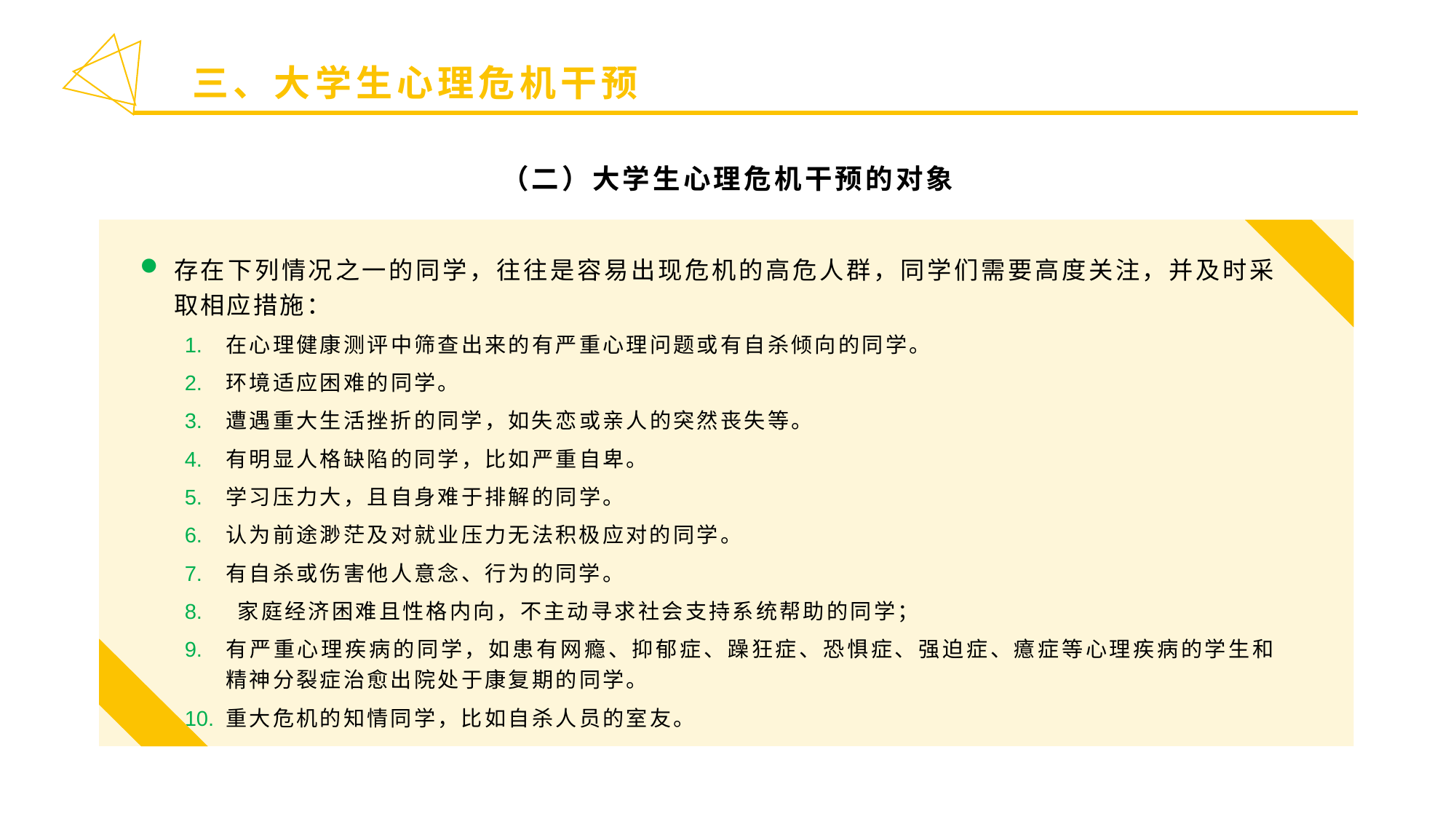

三、大学生心理危机干预

（二）大学生心理危机干预的对象

存在下列情况之一的同学，往往是容易出现危机的高危人群，同学们需要高度关注，并及时采取相应措施：
在心理健康测评中筛查出来的有严重心理问题或有自杀倾向的同学。
环境适应困难的同学。
遭遇重大生活挫折的同学，如失恋或亲人的突然丧失等。
有明显人格缺陷的同学，比如严重自卑。
学习压力大，且自身难于排解的同学。
认为前途渺茫及对就业压力无法积极应对的同学。
有自杀或伤害他人意念、行为的同学。
 家庭经济困难且性格内向，不主动寻求社会支持系统帮助的同学；
有严重心理疾病的同学，如患有网瘾、抑郁症、躁狂症、恐惧症、强迫症、癔症等心理疾病的学生和精神分裂症治愈出院处于康复期的同学。
重大危机的知情同学，比如自杀人员的室友。